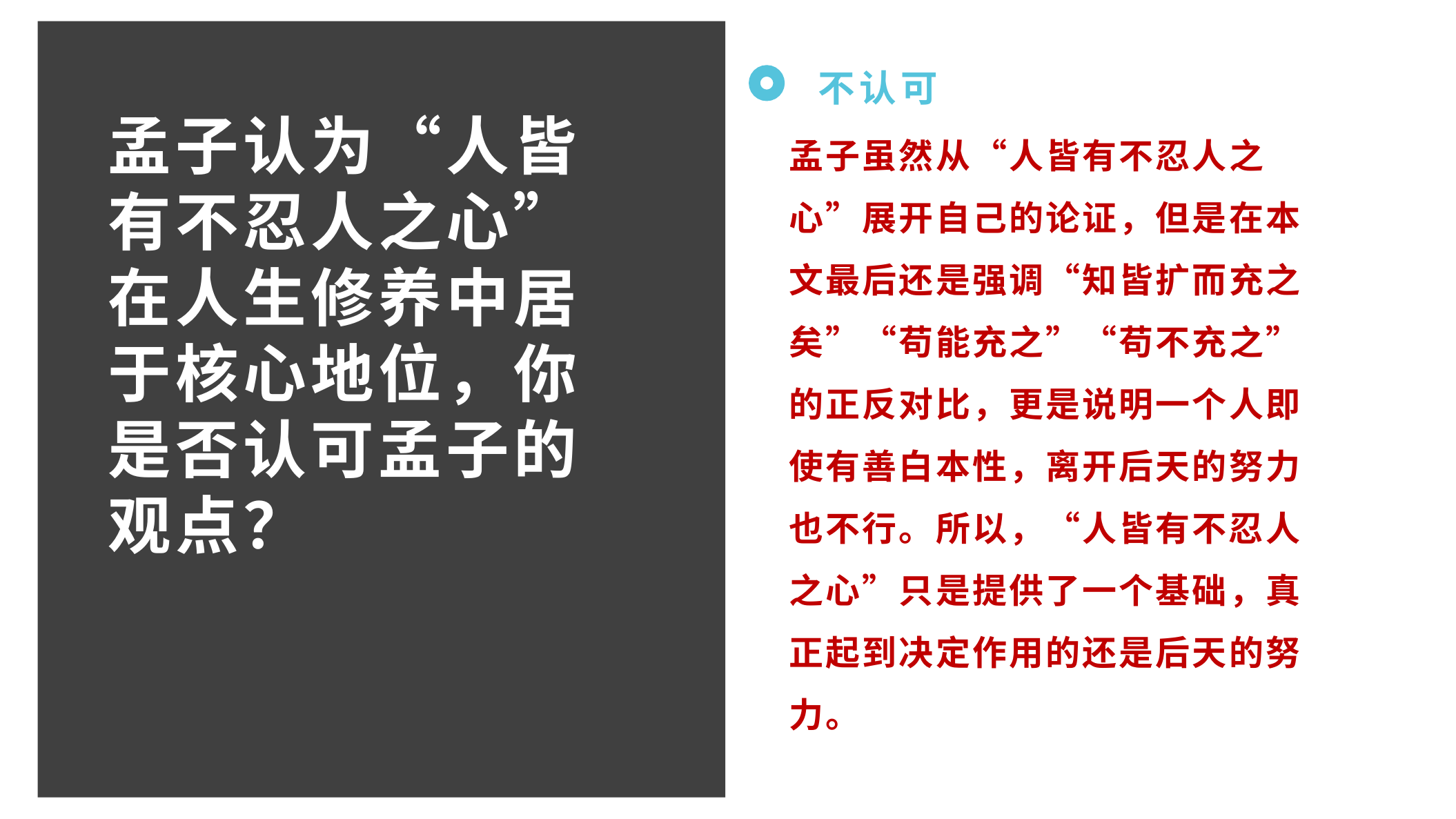

不认可

孟子认为“人皆有不忍人之心”在人生修养中居于核心地位，你是否认可孟子的观点？
孟子虽然从“人皆有不忍人之心”展开自己的论证，但是在本文最后还是强调“知皆扩而充之矣”“苟能充之”“苟不充之”的正反对比，更是说明一个人即使有善白本性，离开后天的努力也不行。所以，“人皆有不忍人之心”只是提供了一个基础，真正起到决定作用的还是后天的努力。